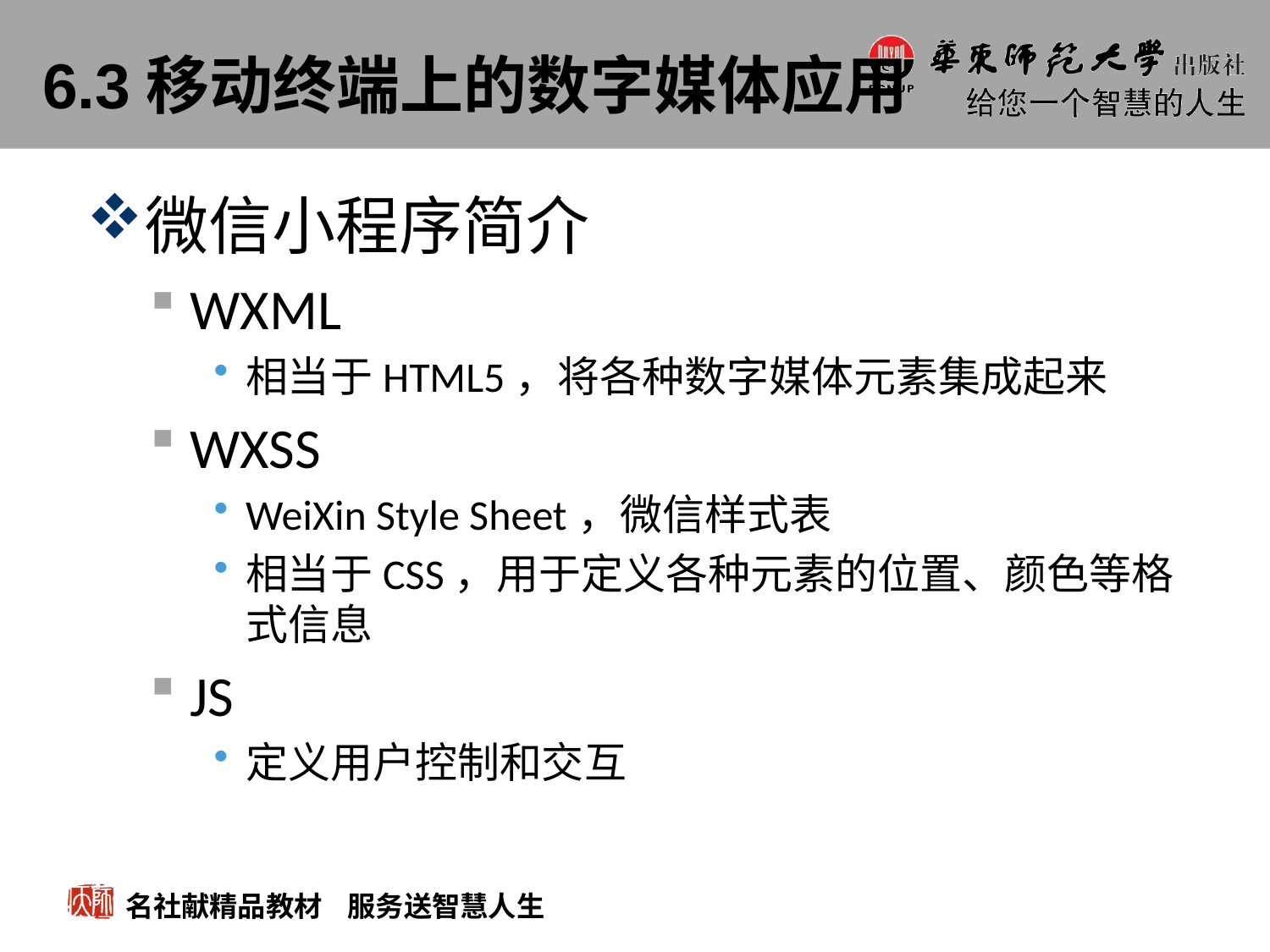

# 6.3移动终端上的数字媒体应用
微信小程序简介
WXML
相当于HTML5，将各种数字媒体元素集成起来
WXSS
WeiXin Style Sheet，微信样式表
相当于CSS，用于定义各种元素的位置、颜色等格式信息
JS
定义用户控制和交互